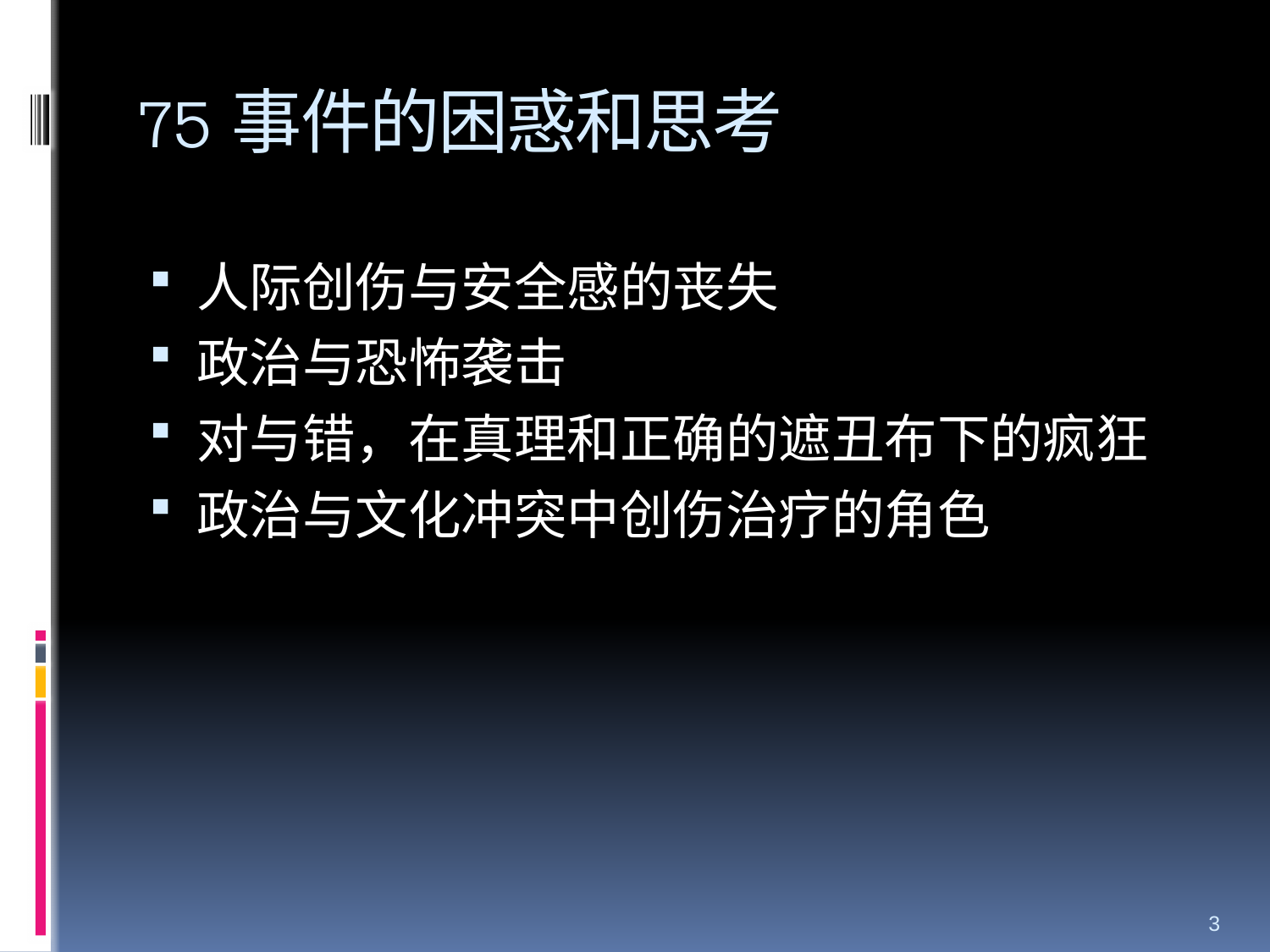

# 75事件的困惑和思考
人际创伤与安全感的丧失
政治与恐怖袭击
对与错，在真理和正确的遮丑布下的疯狂
政治与文化冲突中创伤治疗的角色

3